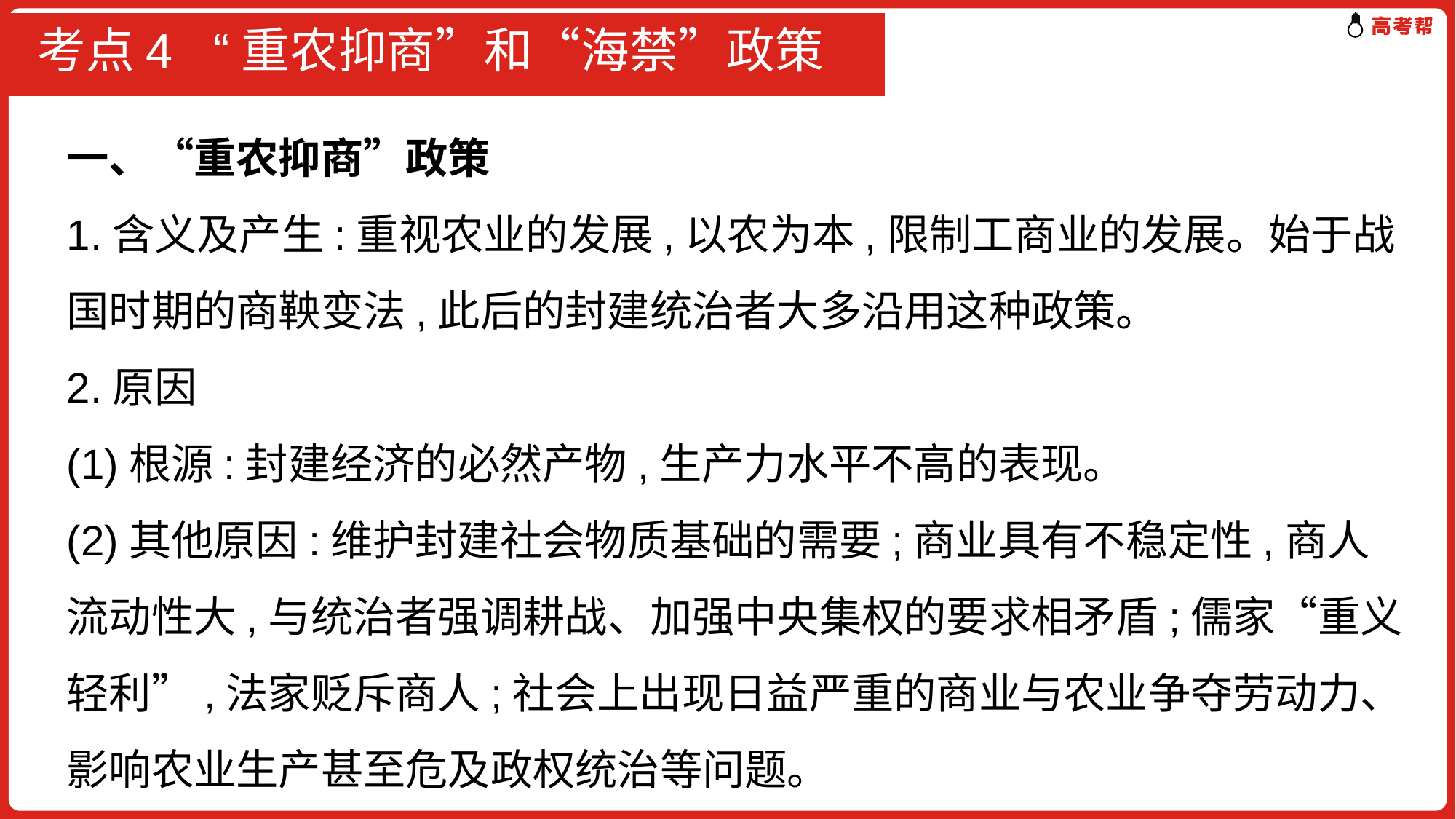

# 考点4   “重农抑商”和“海禁”政策
一、“重农抑商”政策
1.含义及产生:重视农业的发展,以农为本,限制工商业的发展。始于战国时期的商鞅变法,此后的封建统治者大多沿用这种政策。
2.原因
(1)根源:封建经济的必然产物,生产力水平不高的表现。
(2)其他原因:维护封建社会物质基础的需要;商业具有不稳定性,商人流动性大,与统治者强调耕战、加强中央集权的要求相矛盾;儒家“重义轻利”,法家贬斥商人;社会上出现日益严重的商业与农业争夺劳动力、影响农业生产甚至危及政权统治等问题。